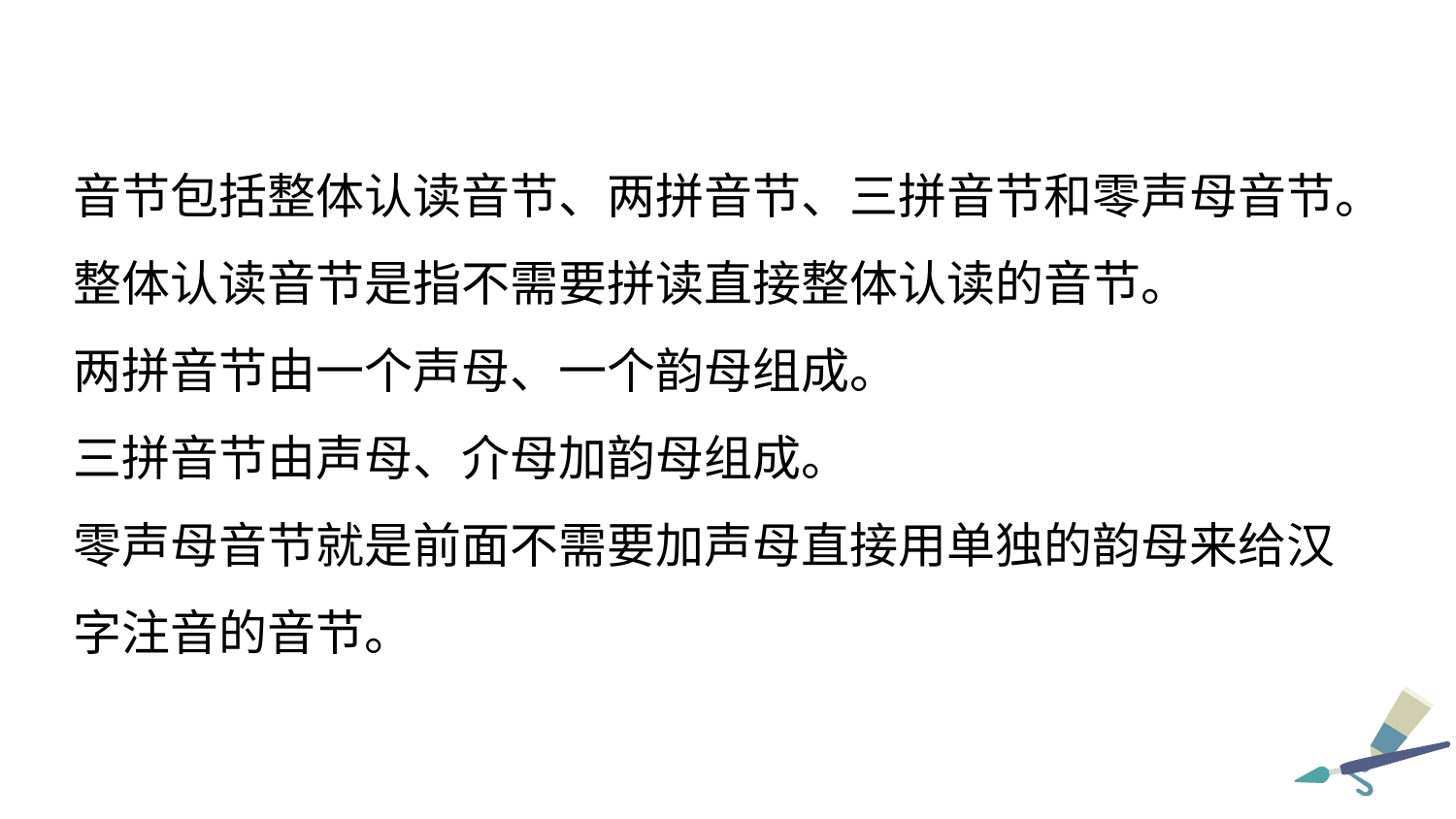

音节包括整体认读音节、两拼音节、三拼音节和零声母音节。
整体认读音节是指不需要拼读直接整体认读的音节。
两拼音节由一个声母、一个韵母组成。
三拼音节由声母、介母加韵母组成。
零声母音节就是前面不需要加声母直接用单独的韵母来给汉字注音的音节。